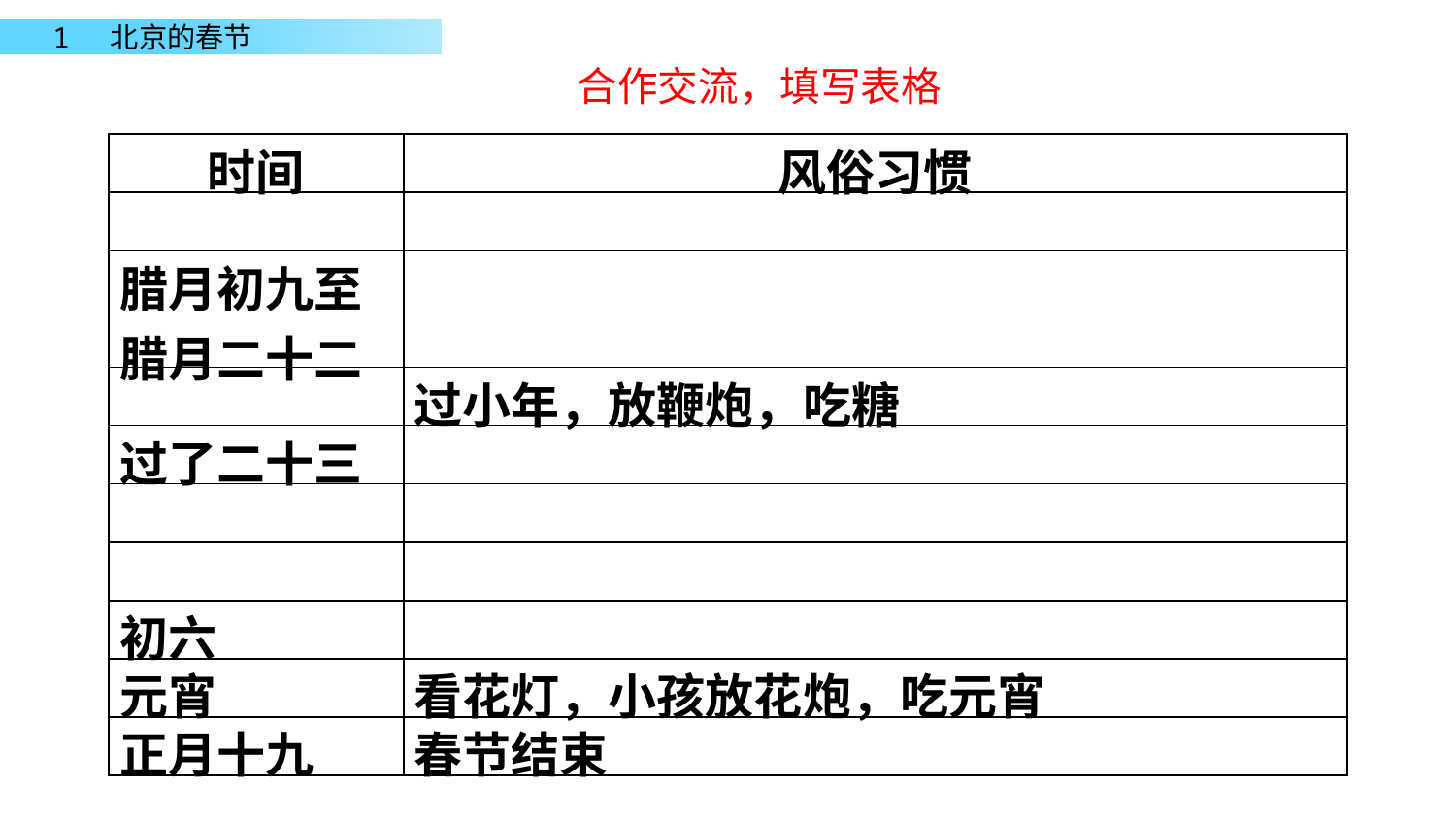

合作交流，填写表格
| 时间 | 风俗习惯 |
| --- | --- |
|  |  |
| 腊月初九至腊月二十二 |  |
|  | 过小年，放鞭炮，吃糖 |
| 过了二十三 |  |
|  |  |
|  |  |
| 初六 |  |
| 元宵 | 看花灯，小孩放花炮，吃元宵 |
| 正月十九 | 春节结束 |